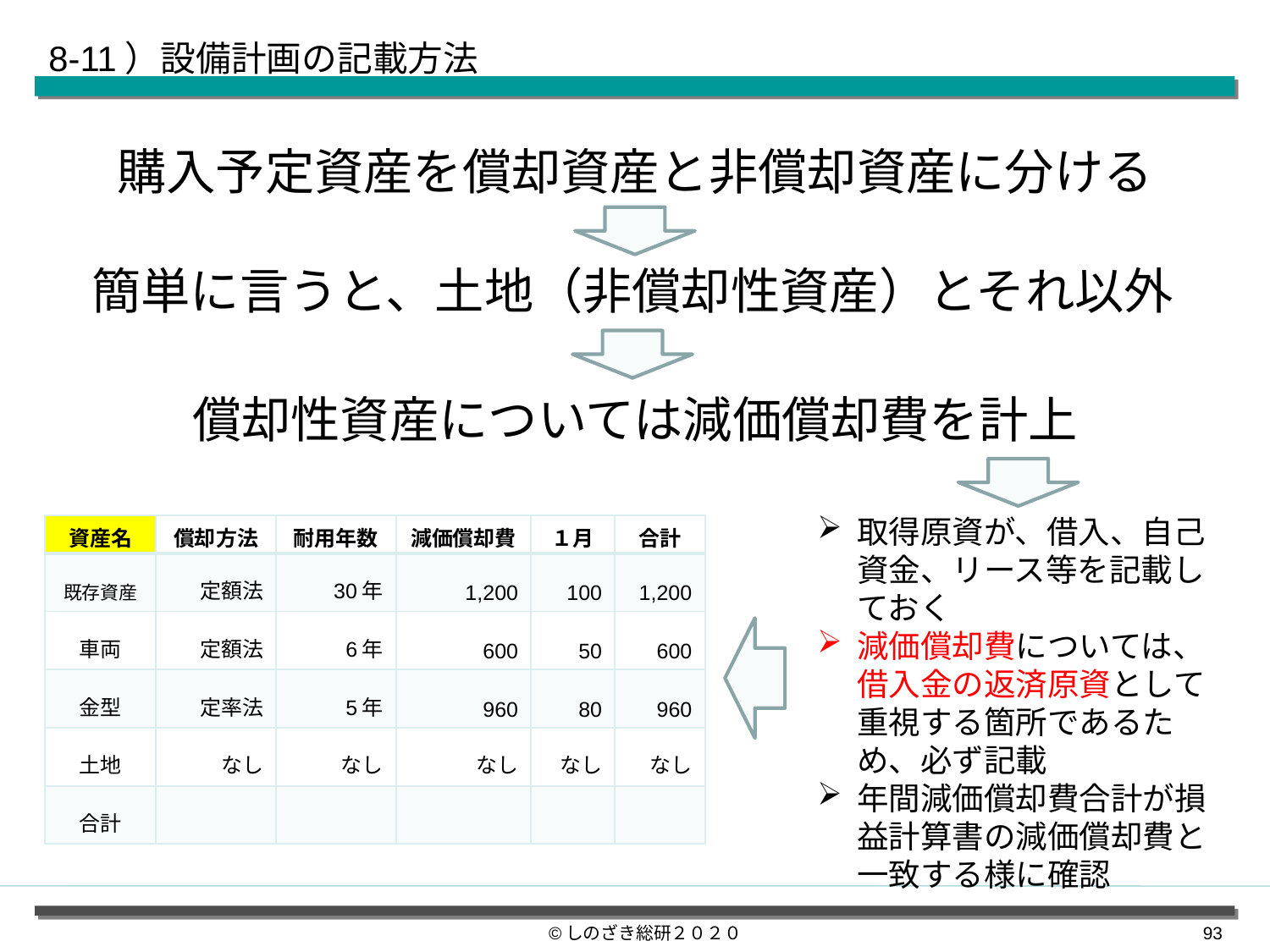

8-11）設備計画の記載方法
購入予定資産を償却資産と非償却資産に分ける

簡単に言うと、土地（非償却性資産）とそれ以外

償却性資産については減価償却費を計上

取得原資が、借入、自己資金、リース等を記載しておく
減価償却費については、借入金の返済原資として重視する箇所であるため、必ず記載
年間減価償却費合計が損益計算書の減価償却費と一致する様に確認
| 資産名 | 償却方法 | 耐用年数 | 減価償却費 | １月 | 合計 |
| --- | --- | --- | --- | --- | --- |
| 既存資産 | 定額法 | 30年 | 1,200 | 100 | 1,200 |
| 車両 | 定額法 | 6年 | 600 | 50 | 600 |
| 金型 | 定率法 | 5年 | 960 | 80 | 960 |
| 土地 | なし | なし | なし | なし | なし |
| 合計 |  |  |  |  |  |

©しのざき総研２０２０
93